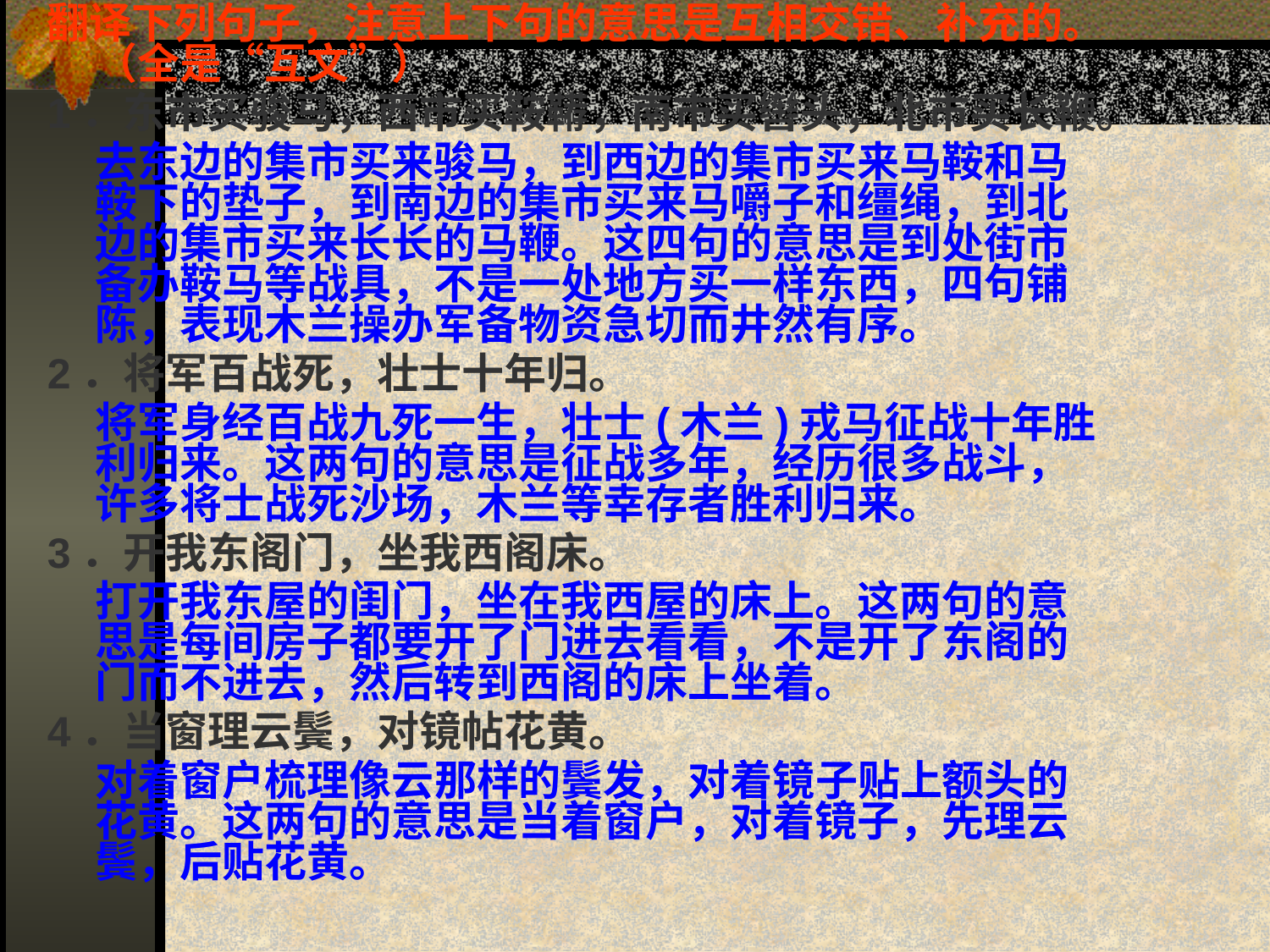

翻译下列句子，注意上下句的意思是互相交错、补充的。（全是“互文”）
1．东市买骏马，西市买鞍鞯，南市买辔头，北市买长鞭。
    去东边的集市买来骏马，到西边的集市买来马鞍和马鞍下的垫子，到南边的集市买来马嚼子和缰绳，到北边的集市买来长长的马鞭。这四句的意思是到处街市备办鞍马等战具，不是一处地方买一样东西，四句铺陈，表现木兰操办军备物资急切而井然有序。
2．将军百战死，壮士十年归。
    将军身经百战九死一生，壮士(木兰)戎马征战十年胜利归来。这两句的意思是征战多年，经历很多战斗，许多将士战死沙场，木兰等幸存者胜利归来。
3．开我东阁门，坐我西阁床。
    打开我东屋的闺门，坐在我西屋的床上。这两句的意思是每间房子都要开了门进去看看，不是开了东阁的门而不进去，然后转到西阁的床上坐着。
4．当窗理云鬓，对镜帖花黄。
    对着窗户梳理像云那样的鬓发，对着镜子贴上额头的花黄。这两句的意思是当着窗户，对着镜子，先理云鬓，后贴花黄。
#